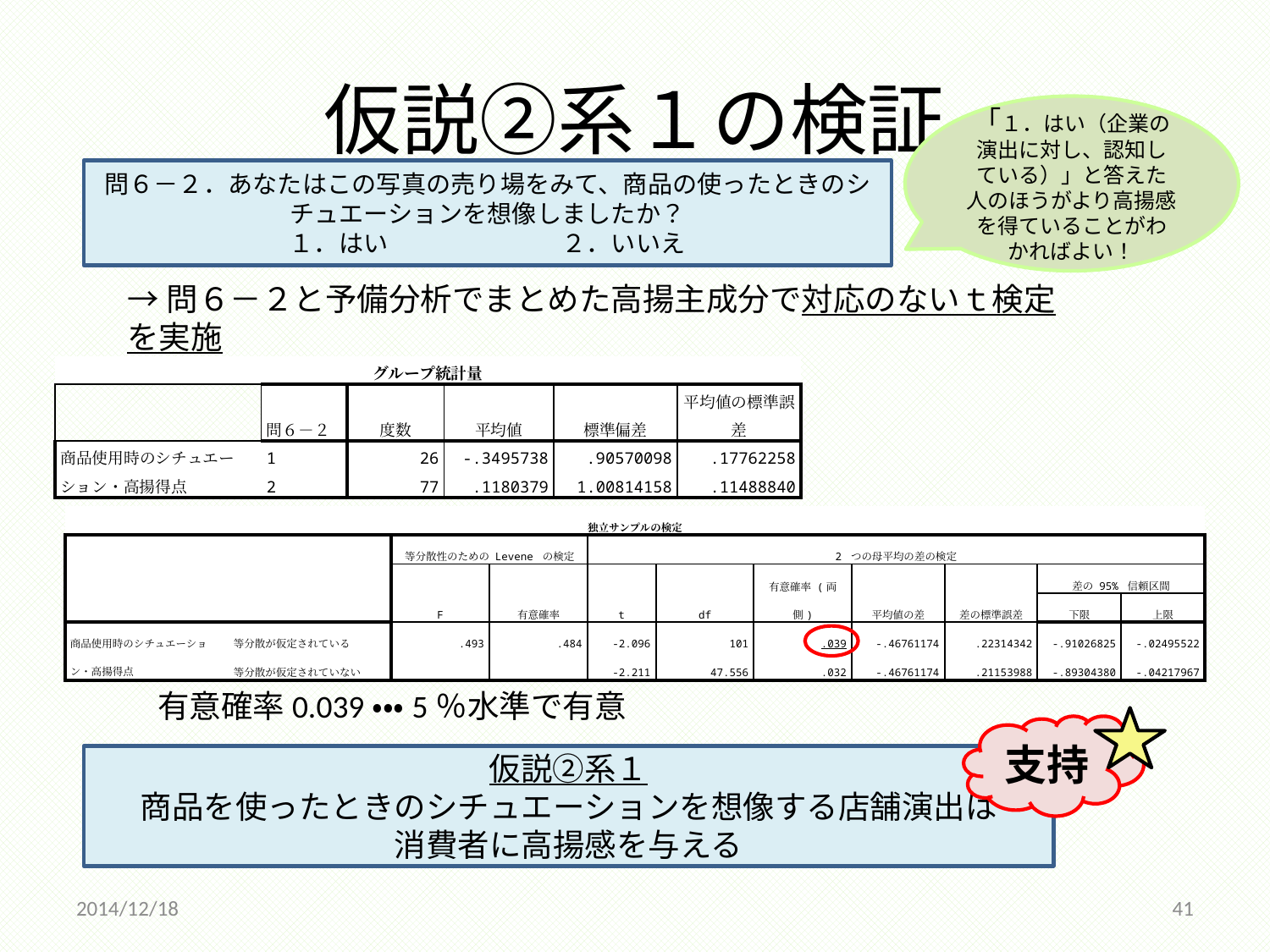

# 仮説②系１の検証
「１．はい（企業の演出に対し、認知している）」と答えた人のほうがより高揚感を得ていることがわかればよい！
問６－２．あなたはこの写真の売り場をみて、商品の使ったときのシチュエーションを想像しましたか？
１．はい　　　　　　　２．いいえ
→問６－２と予備分析でまとめた高揚主成分で対応のないｔ検定を実施
| グループ統計量 |  |  |  |  |  |
| --- | --- | --- | --- | --- | --- |
|  | 問６－２ | 度数 | 平均値 | 標準偏差 | 平均値の標準誤差 |
| 商品使用時のシチュエーション・高揚得点 | 1 | 26 | -.3495738 | .90570098 | .17762258 |
|  | 2 | 77 | .1180379 | 1.00814158 | .11488840 |
| 独立サンプルの検定 |  |  |  |  |  |  |  |  |  |  |
| --- | --- | --- | --- | --- | --- | --- | --- | --- | --- | --- |
|  |  | 等分散性のための Levene の検定 |  | 2 つの母平均の差の検定 |  |  |  |  |  |  |
|  |  | F | 有意確率 | t | df | 有意確率 (両側) | 平均値の差 | 差の標準誤差 | 差の 95% 信頼区間 |  |
|  |  |  |  |  |  |  |  |  | 下限 | 上限 |
| 商品使用時のシチュエーション・高揚得点 | 等分散が仮定されている | .493 | .484 | -2.096 | 101 | .039 | -.46761174 | .22314342 | -.91026825 | -.02495522 |
|  | 等分散が仮定されていない |  |  | -2.211 | 47.556 | .032 | -.46761174 | .21153988 | -.89304380 | -.04217967 |

有意確率0.039・・・5％水準で有意

支持

仮説②系１
商品を使ったときのシチュエーションを想像する店舗演出は
消費者に高揚感を与える

2014/12/18
41